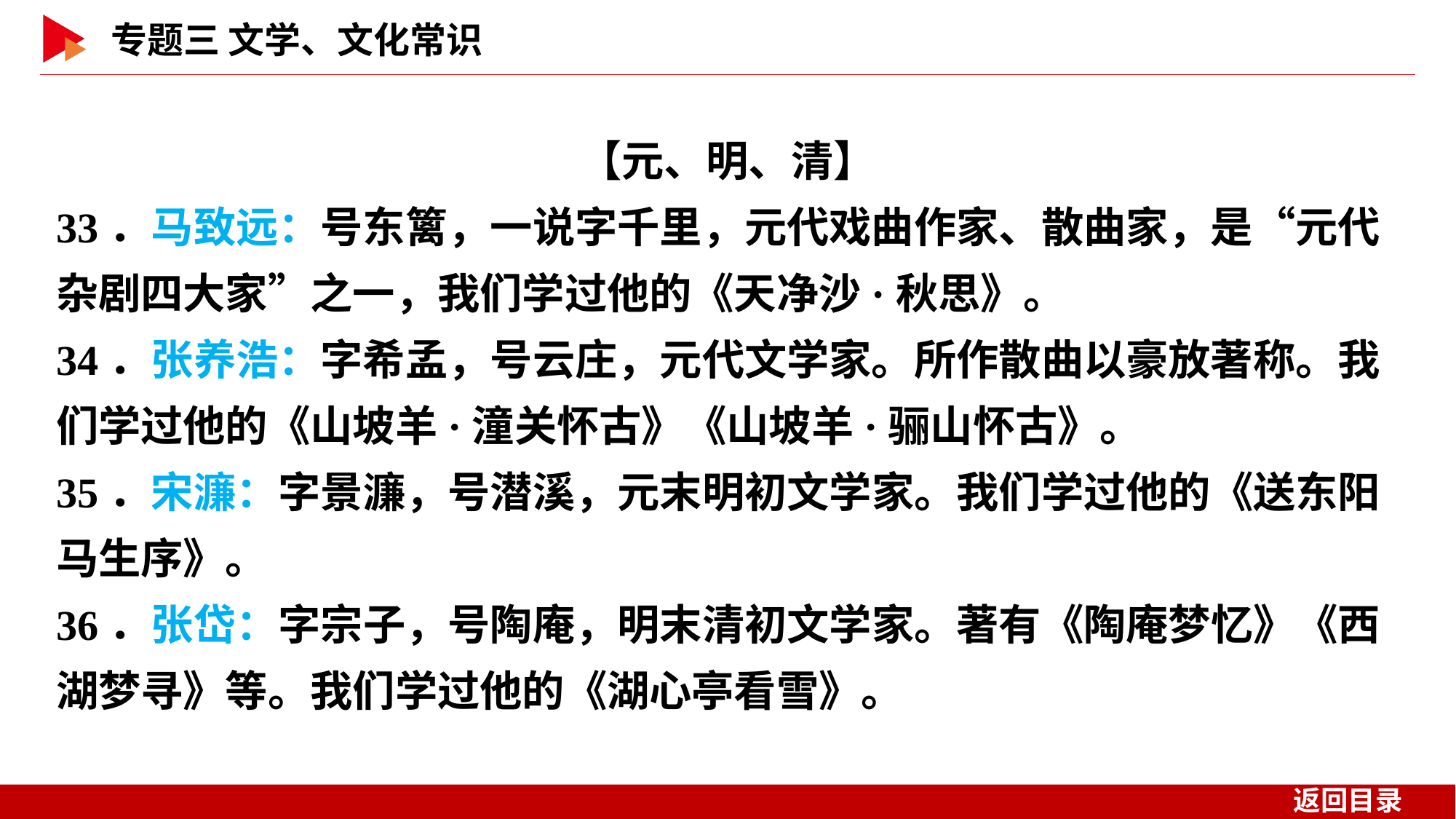

【元、明、清】
33．马致远：号东篱，一说字千里，元代戏曲作家、散曲家，是“元代杂剧四大家”之一，我们学过他的《天净沙·秋思》。
34．张养浩：字希孟，号云庄，元代文学家。所作散曲以豪放著称。我们学过他的《山坡羊·潼关怀古》《山坡羊·骊山怀古》。
35．宋濂：字景濂，号潜溪，元末明初文学家。我们学过他的《送东阳马生序》。
36．张岱：字宗子，号陶庵，明末清初文学家。著有《陶庵梦忆》《西湖梦寻》等。我们学过他的《湖心亭看雪》。